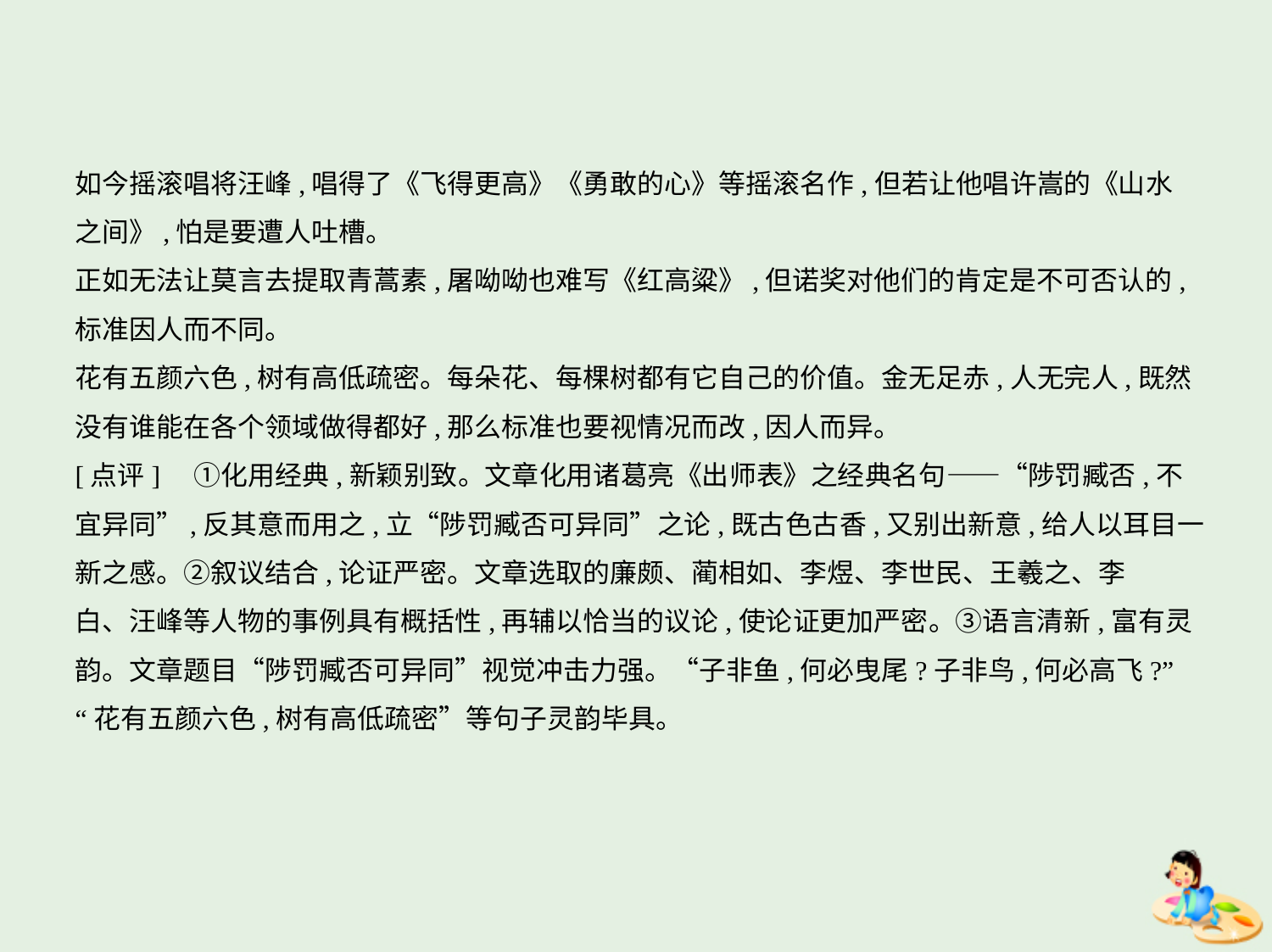

如今摇滚唱将汪峰,唱得了《飞得更高》《勇敢的心》等摇滚名作,但若让他唱许嵩的《山水
之间》,怕是要遭人吐槽。
正如无法让莫言去提取青蒿素,屠呦呦也难写《红高粱》,但诺奖对他们的肯定是不可否认的,
标准因人而不同。
花有五颜六色,树有高低疏密。每朵花、每棵树都有它自己的价值。金无足赤,人无完人,既然
没有谁能在各个领域做得都好,那么标准也要视情况而改,因人而异。
[点评]　①化用经典,新颖别致。文章化用诸葛亮《出师表》之经典名句——“陟罚臧否,不
宜异同”,反其意而用之,立“陟罚臧否可异同”之论,既古色古香,又别出新意,给人以耳目一
新之感。②叙议结合,论证严密。文章选取的廉颇、蔺相如、李煜、李世民、王羲之、李
白、汪峰等人物的事例具有概括性,再辅以恰当的议论,使论证更加严密。③语言清新,富有灵
韵。文章题目“陟罚臧否可异同”视觉冲击力强。“子非鱼,何必曳尾?子非鸟,何必高飞?”
“花有五颜六色,树有高低疏密”等句子灵韵毕具。